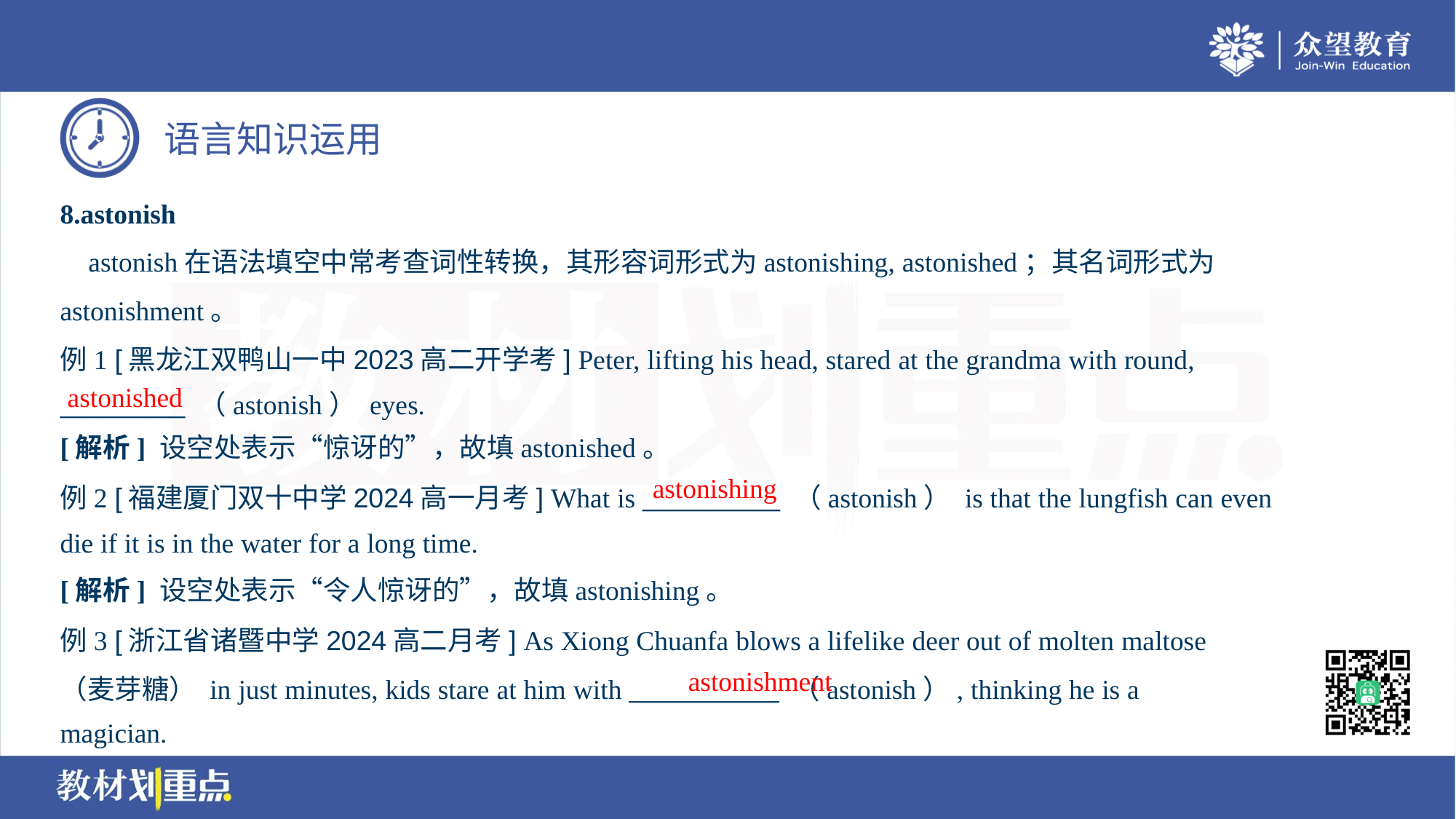

8.astonish
    astonish在语法填空中常考查词性转换，其形容词形式为astonishing, astonished；其名词形式为
astonishment。
例1 [黑龙江双鸭山一中2023高二开学考] Peter, lifting his head, stared at the grandma with round,
__________ （astonish） eyes.
astonished
[解析] 设空处表示“惊讶的”，故填astonished。
astonishing
例2 [福建厦门双十中学2024高一月考] What is ___________ （astonish） is that the lungfish can even
die if it is in the water for a long time.
[解析] 设空处表示“令人惊讶的”，故填astonishing。
例3 [浙江省诸暨中学2024高二月考] As Xiong Chuanfa blows a lifelike deer out of molten maltose
（麦芽糖） in just minutes, kids stare at him with ____________ （astonish）, thinking he is a
magician.
astonishment